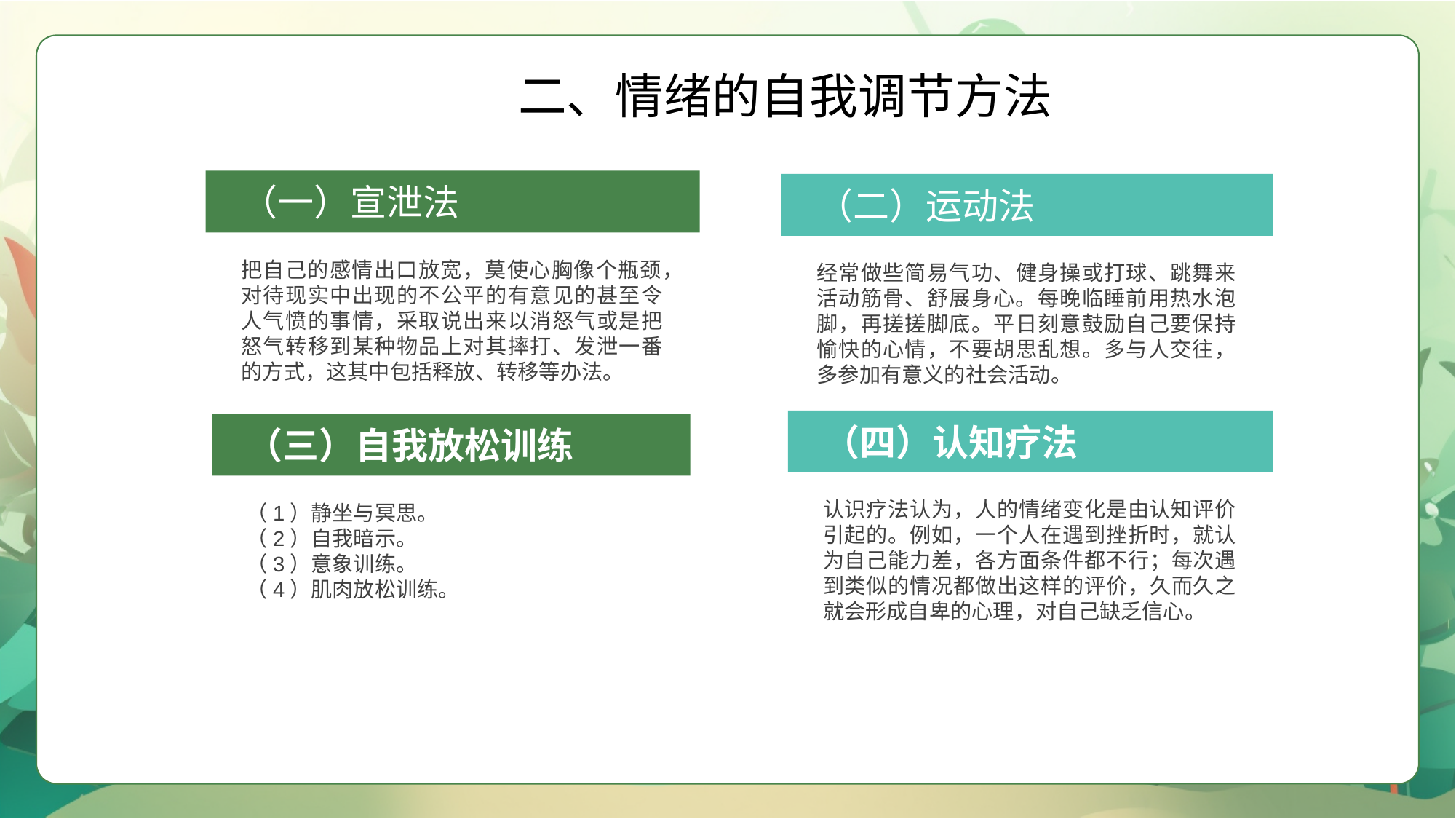

二、情绪的自我调节方法

（一）宣泄法
把自己的感情出口放宽，莫使心胸像个瓶颈，对待现实中出现的不公平的有意见的甚至令人气愤的事情，采取说出来以消怒气或是把怒气转移到某种物品上对其摔打、发泄一番的方式，这其中包括释放、转移等办法。

（二）运动法
经常做些简易气功、健身操或打球、跳舞来活动筋骨、舒展身心。每晚临睡前用热水泡脚，再搓搓脚底。平日刻意鼓励自己要保持愉快的心情，不要胡思乱想。多与人交往，多参加有意义的社会活动。

（四）认知疗法
认识疗法认为，人的情绪变化是由认知评价引起的。例如，一个人在遇到挫折时，就认为自己能力差，各方面条件都不行；每次遇到类似的情况都做出这样的评价，久而久之就会形成自卑的心理，对自己缺乏信心。

（三）自我放松训练
（1）静坐与冥思。
（2）自我暗示。
（3）意象训练。
（4）肌肉放松训练。